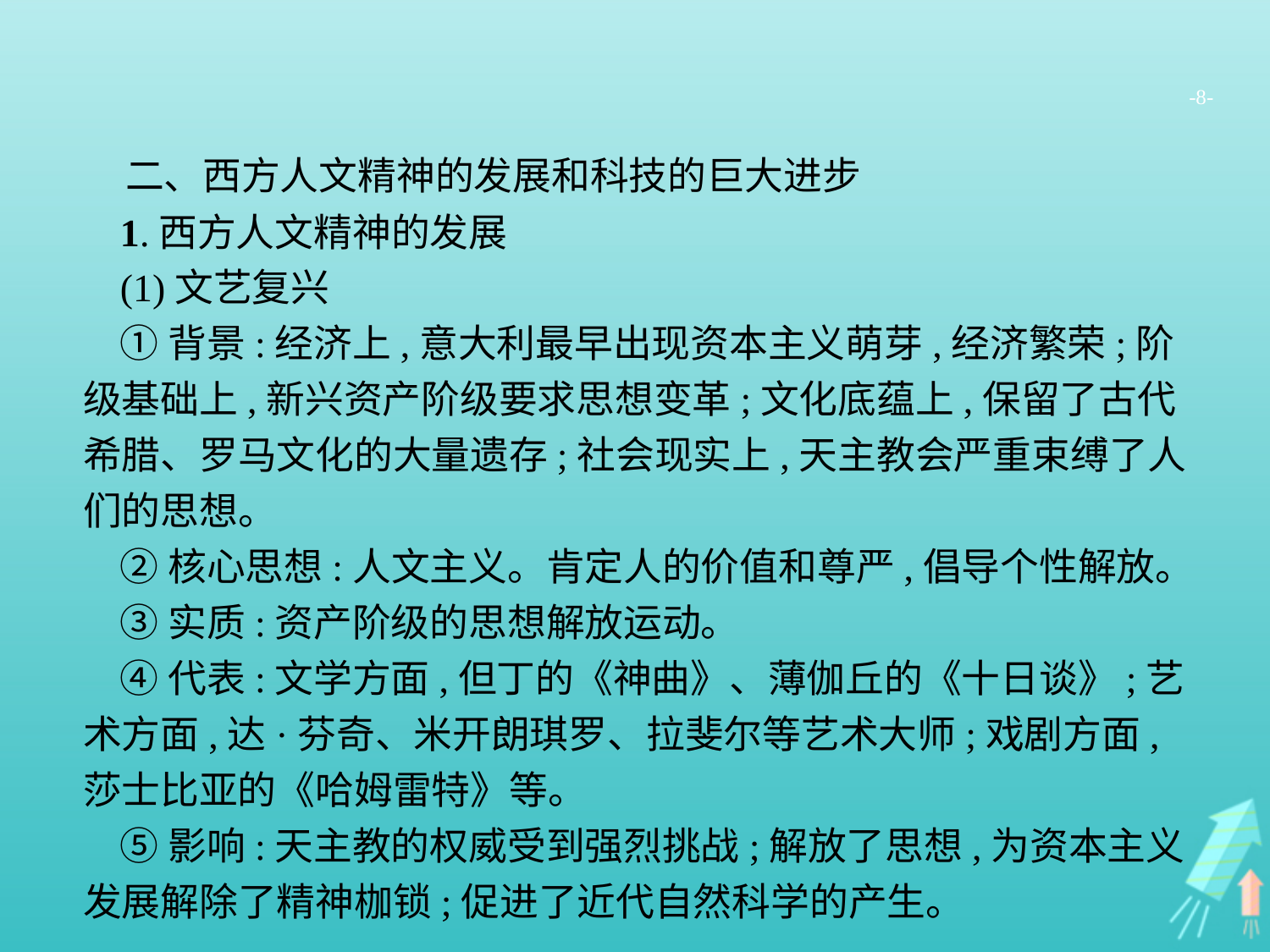

-8-
二、西方人文精神的发展和科技的巨大进步
1.西方人文精神的发展
(1)文艺复兴
①背景:经济上,意大利最早出现资本主义萌芽,经济繁荣;阶级基础上,新兴资产阶级要求思想变革;文化底蕴上,保留了古代希腊、罗马文化的大量遗存;社会现实上,天主教会严重束缚了人们的思想。
②核心思想:人文主义。肯定人的价值和尊严,倡导个性解放。
③实质:资产阶级的思想解放运动。
④代表:文学方面,但丁的《神曲》、薄伽丘的《十日谈》;艺术方面,达·芬奇、米开朗琪罗、拉斐尔等艺术大师;戏剧方面,莎士比亚的《哈姆雷特》等。
⑤影响:天主教的权威受到强烈挑战;解放了思想,为资本主义发展解除了精神枷锁;促进了近代自然科学的产生。